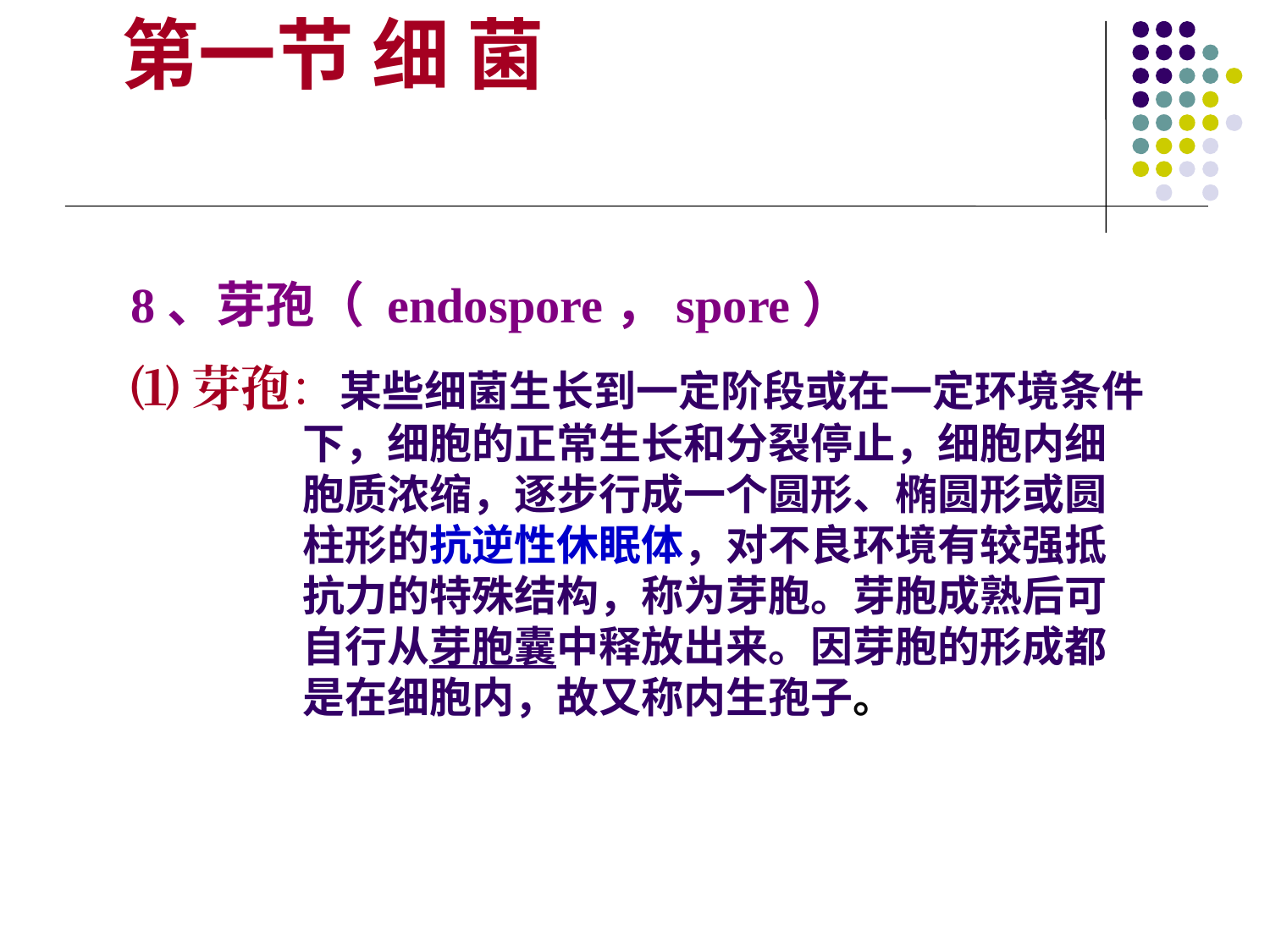

第一节 细 菌
8、芽孢（ endospore，spore）
⑴芽孢：某些细菌生长到一定阶段或在一定环境条件下，细胞的正常生长和分裂停止，细胞内细胞质浓缩，逐步行成一个圆形、椭圆形或圆柱形的抗逆性休眠体，对不良环境有较强抵抗力的特殊结构，称为芽胞。芽胞成熟后可自行从芽胞囊中释放出来。因芽胞的形成都是在细胞内，故又称内生孢子。